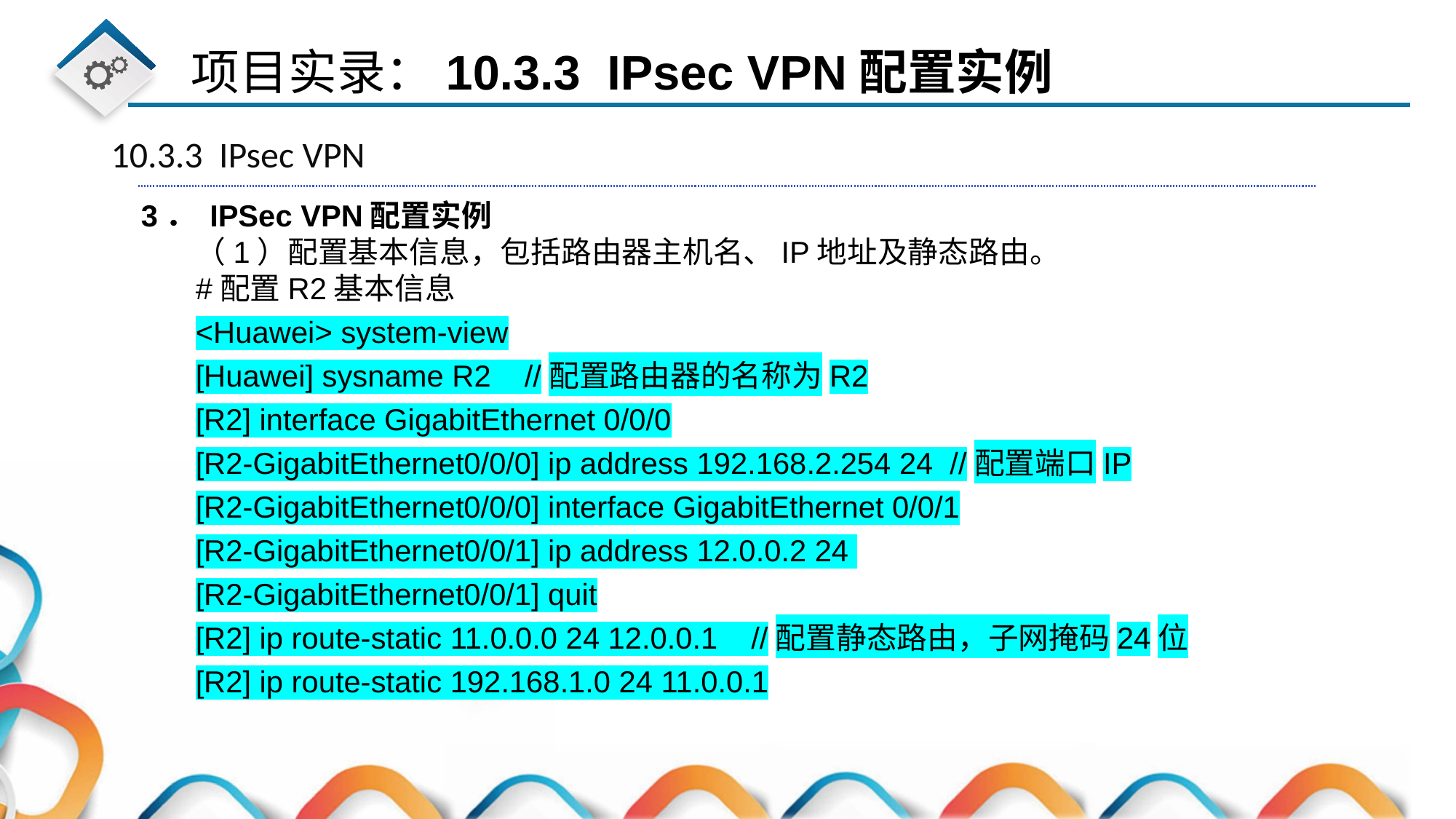

10.3.3  IPsec VPN

3． IPSec VPN配置实例
（1）配置基本信息，包括路由器主机名、IP地址及静态路由。
#配置R2基本信息
<Huawei> system-view
[Huawei] sysname R2    //配置路由器的名称为R2
[R2] interface GigabitEthernet 0/0/0
[R2-GigabitEthernet0/0/0] ip address 192.168.2.254 24  //配置端口IP
[R2-GigabitEthernet0/0/0] interface GigabitEthernet 0/0/1
[R2-GigabitEthernet0/0/1] ip address 12.0.0.2 24
[R2-GigabitEthernet0/0/1] quit
[R2] ip route-static 11.0.0.0 24 12.0.0.1    //配置静态路由，子网掩码24位
[R2] ip route-static 192.168.1.0 24 11.0.0.1